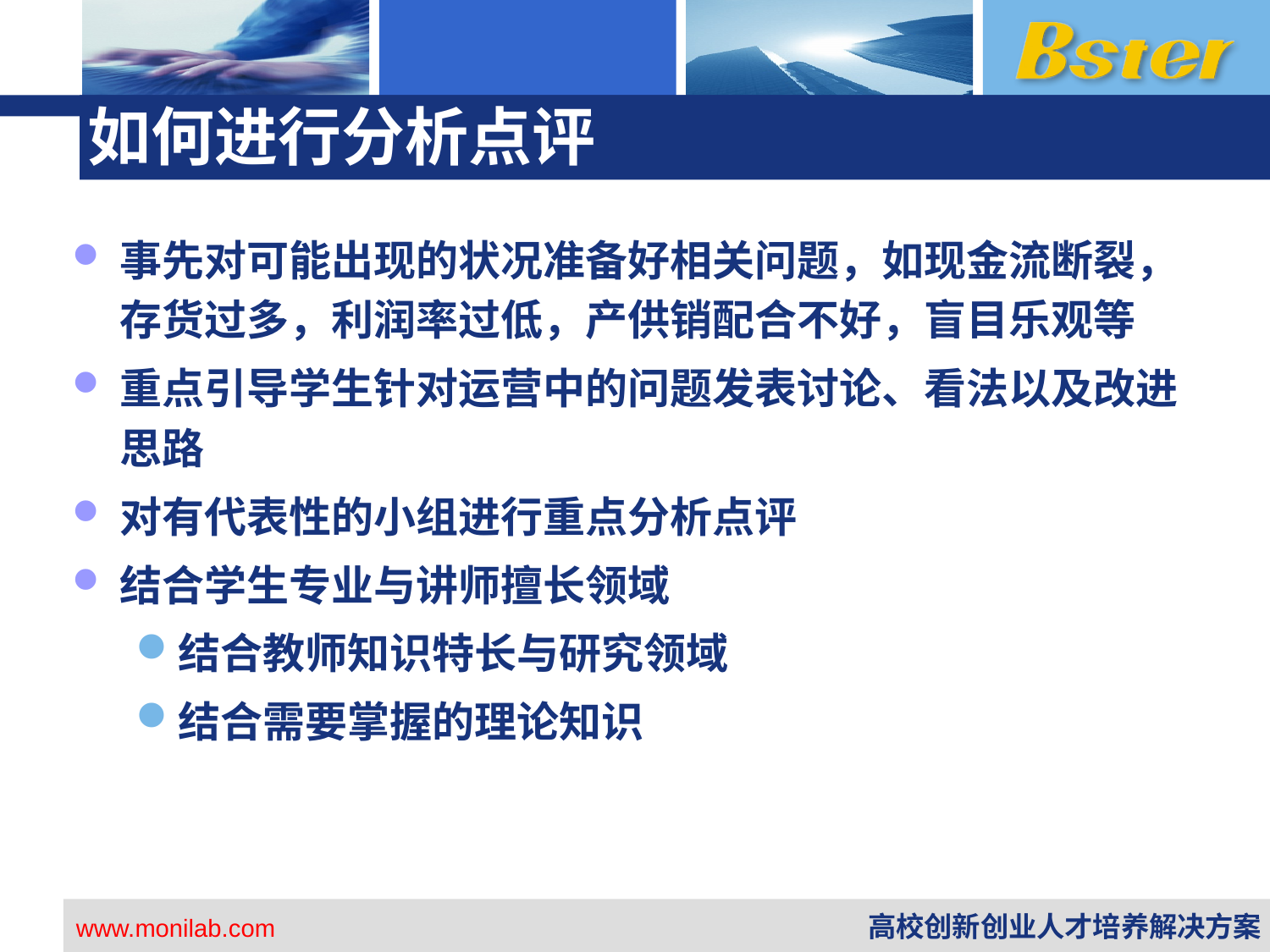

# 如何进行分析点评
事先对可能出现的状况准备好相关问题，如现金流断裂，存货过多，利润率过低，产供销配合不好，盲目乐观等
重点引导学生针对运营中的问题发表讨论、看法以及改进思路
对有代表性的小组进行重点分析点评
结合学生专业与讲师擅长领域
结合教师知识特长与研究领域
结合需要掌握的理论知识